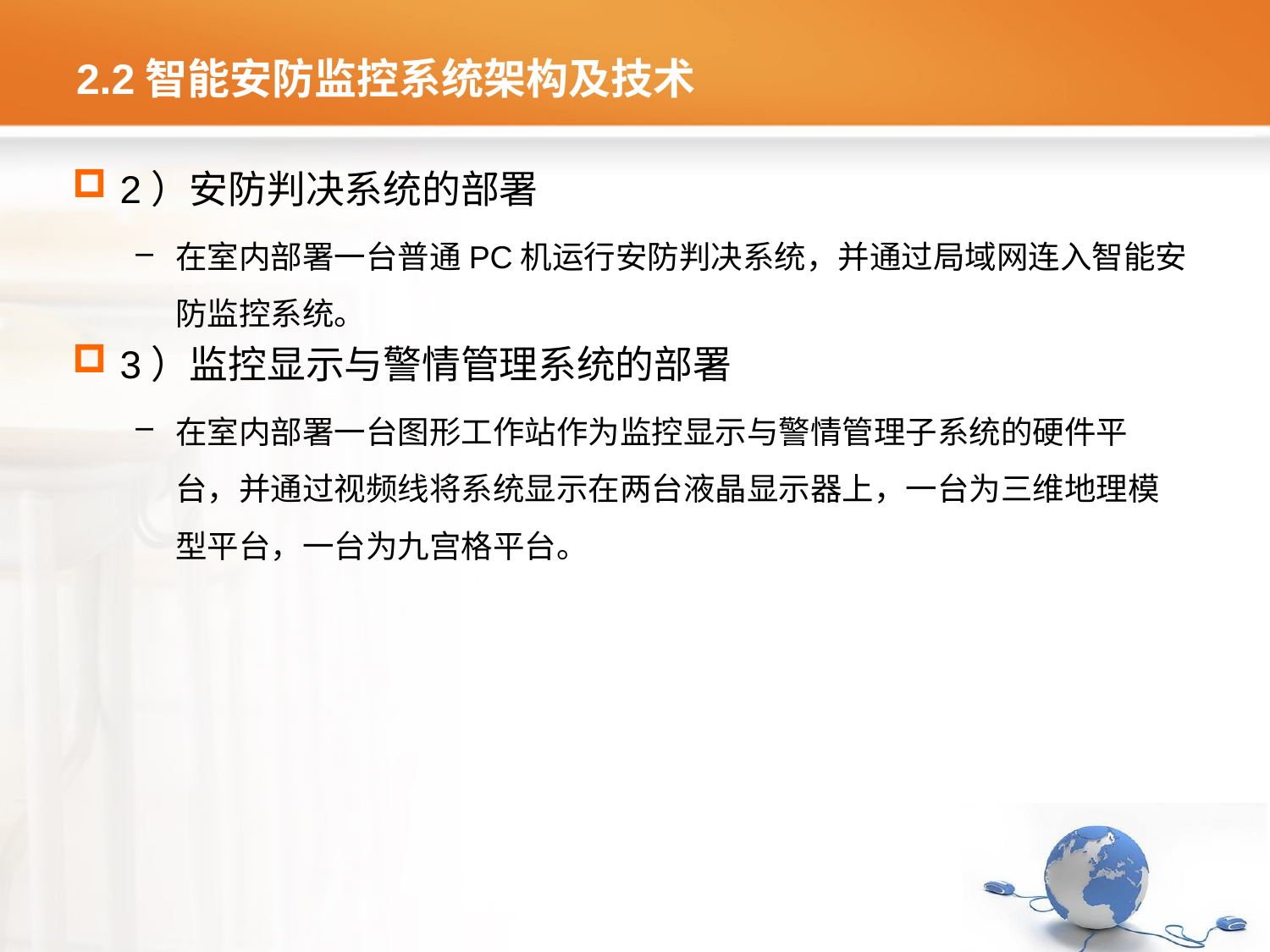

# 2.2智能安防监控系统架构及技术
2）安防判决系统的部署
在室内部署一台普通PC机运行安防判决系统，并通过局域网连入智能安防监控系统。
3）监控显示与警情管理系统的部署
在室内部署一台图形工作站作为监控显示与警情管理子系统的硬件平台，并通过视频线将系统显示在两台液晶显示器上，一台为三维地理模型平台，一台为九宫格平台。